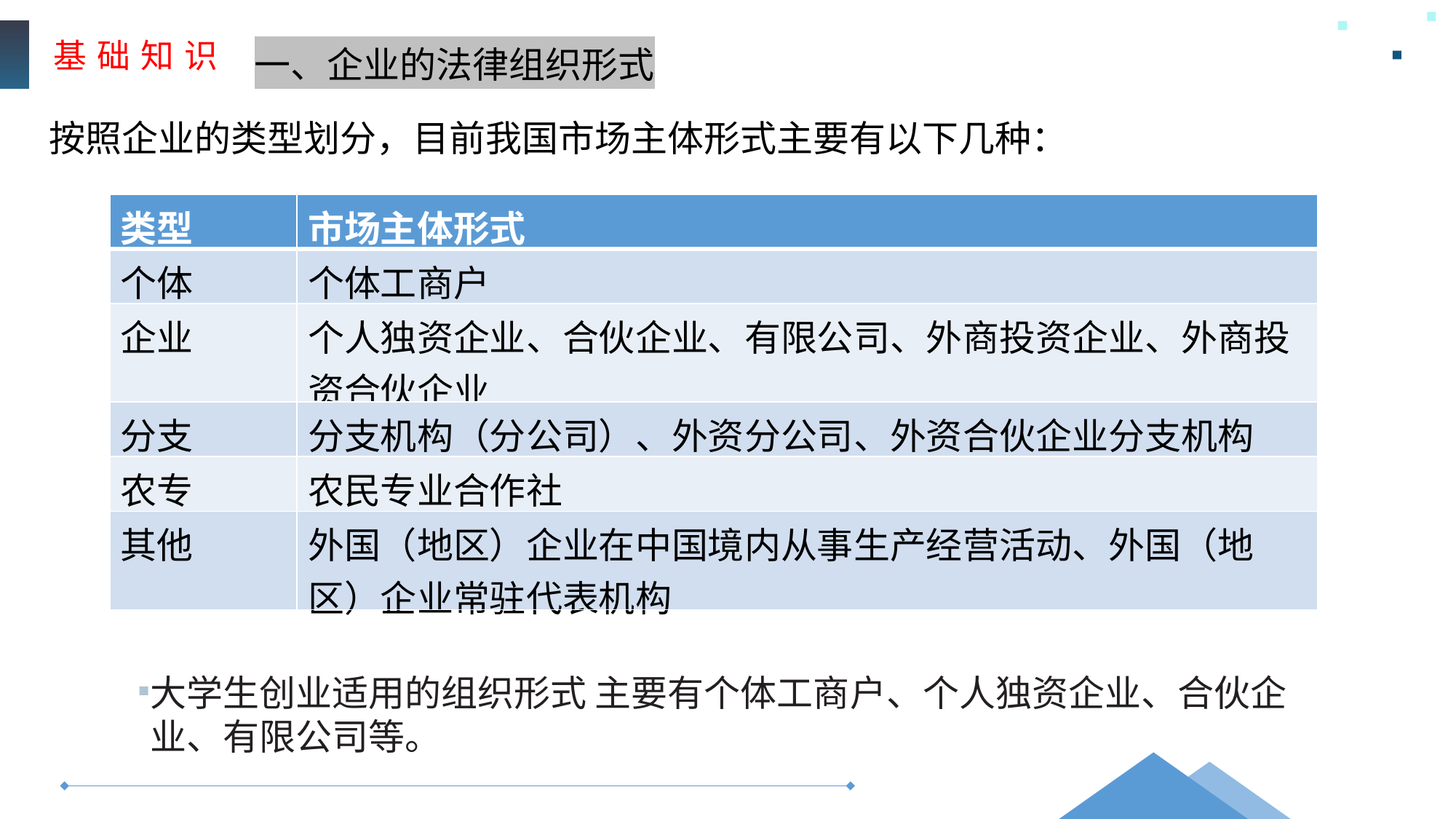

基 础 知 识

一、企业的法律组织形式
按照企业的类型划分，目前我国市场主体形式主要有以下几种：
| 类型 | 市场主体形式 |
| --- | --- |
| 个体 | 个体工商户 |
| 企业 | 个人独资企业、合伙企业、有限公司、外商投资企业、外商投资合伙企业 |
| 分支 | 分支机构（分公司）、外资分公司、外资合伙企业分支机构 |
| 农专 | 农民专业合作社 |
| 其他 | 外国（地区）企业在中国境内从事生产经营活动、外国（地区）企业常驻代表机构 |
大学生创业适用的组织形式 主要有个体工商户、个人独资企业、合伙企业、有限公司等。